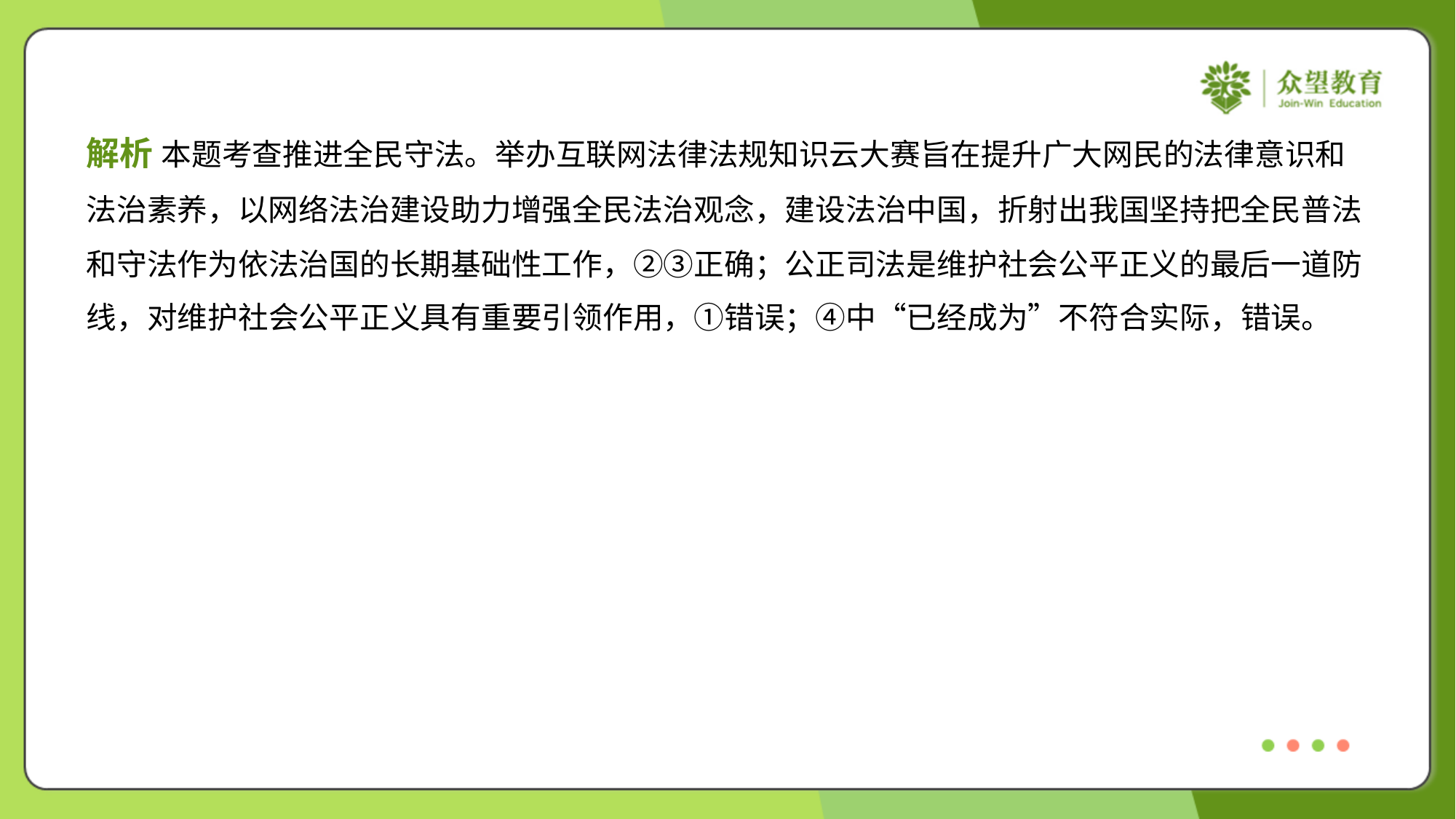

解析 本题考查推进全民守法。举办互联网法律法规知识云大赛旨在提升广大网民的法律意识和
法治素养，以网络法治建设助力增强全民法治观念，建设法治中国，折射出我国坚持把全民普法
和守法作为依法治国的长期基础性工作，②③正确；公正司法是维护社会公平正义的最后一道防
线，对维护社会公平正义具有重要引领作用，①错误；④中“已经成为”不符合实际，错误。